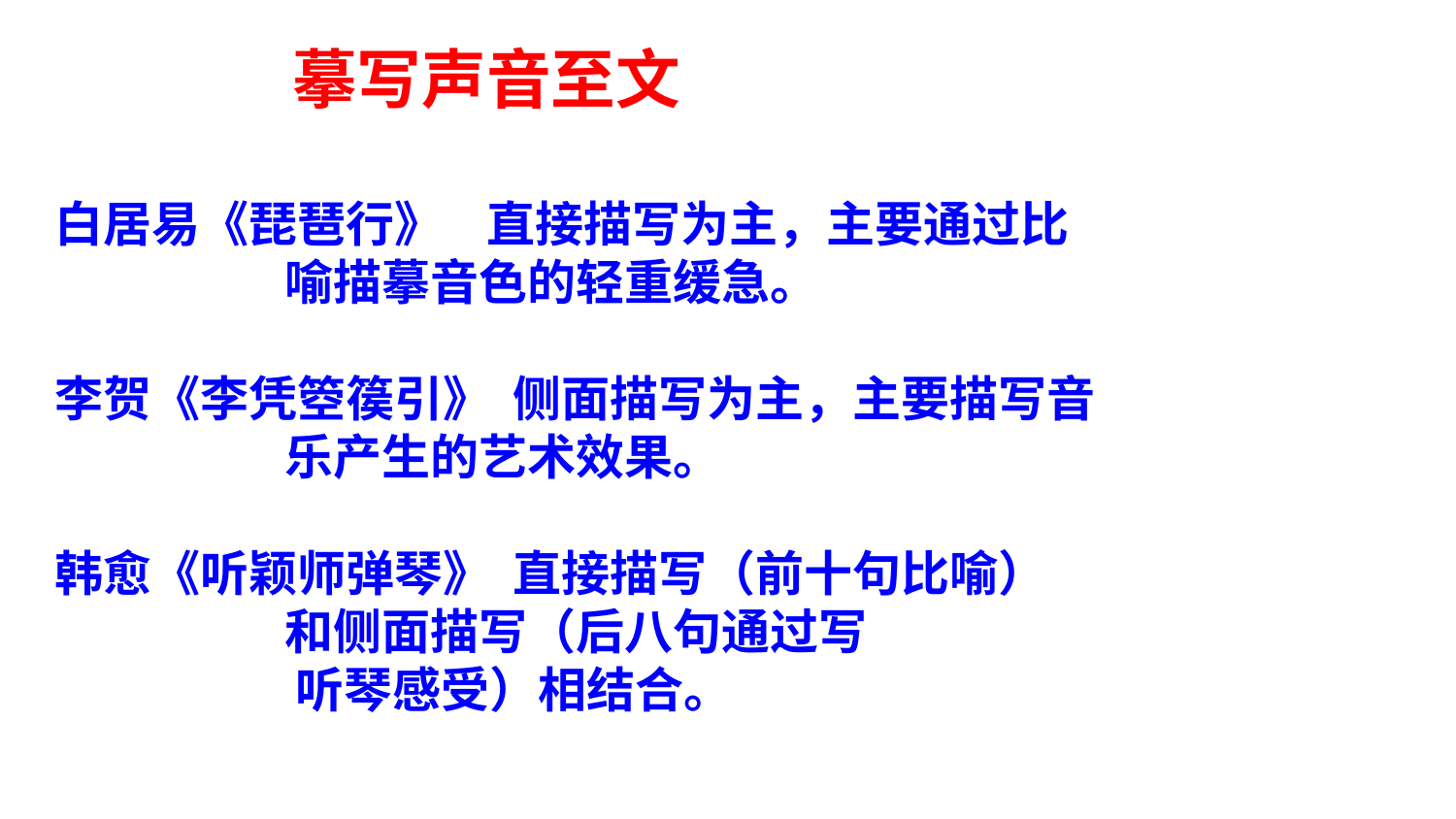

摹写声音至文

白居易《琵琶行》    直接描写为主，主要通过比
                    喻描摹音色的轻重缓急。

李贺《李凭箜篌引》  侧面描写为主，主要描写音
                    乐产生的艺术效果。

韩愈《听颖师弹琴》  直接描写（前十句比喻）
                    和侧面描写（后八句通过写
                     听琴感受）相结合。